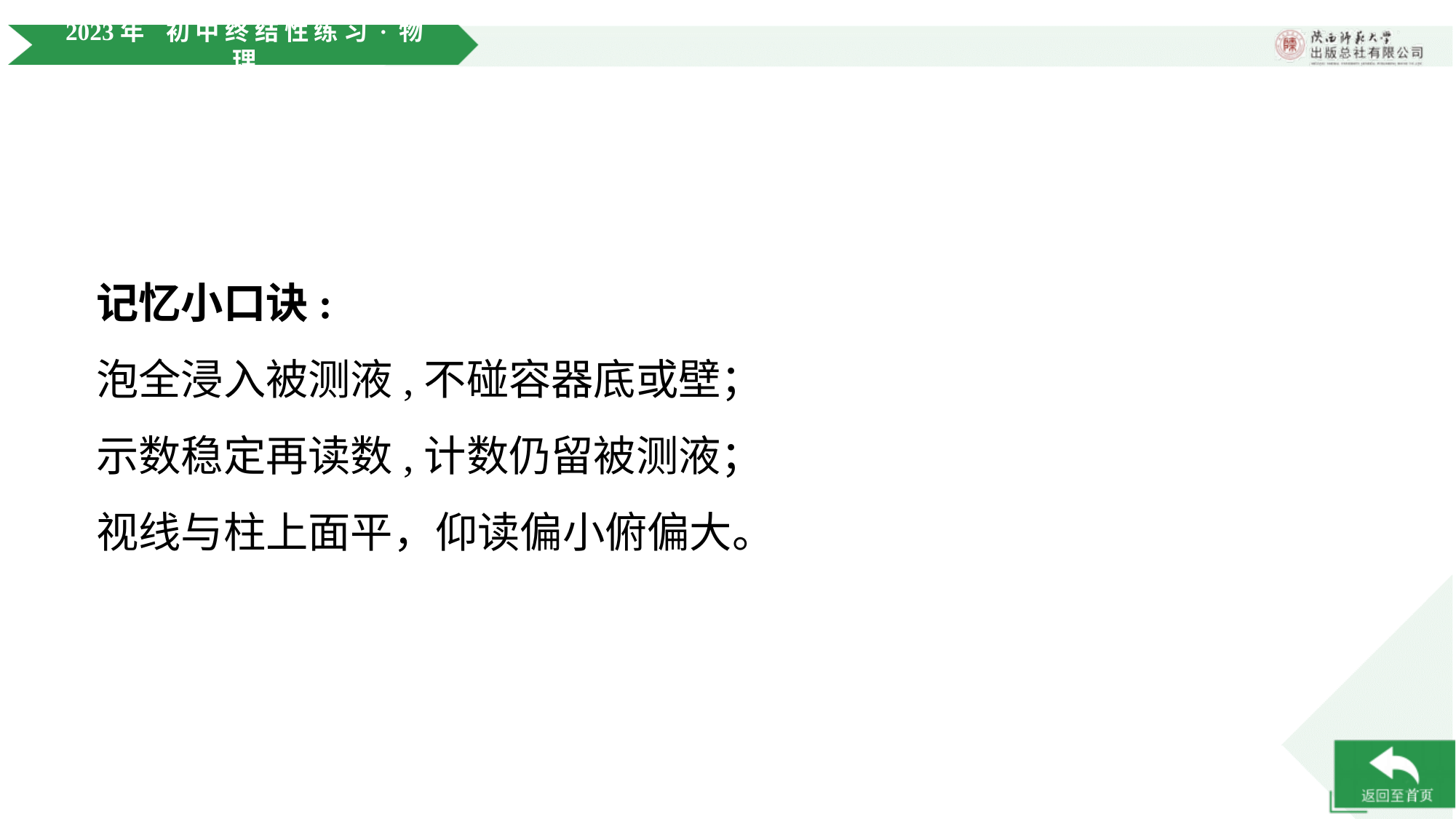

记忆小口诀:
    泡全浸入被测液,不碰容器底或壁；
    示数稳定再读数,计数仍留被测液；
    视线与柱上面平，仰读偏小俯偏大。